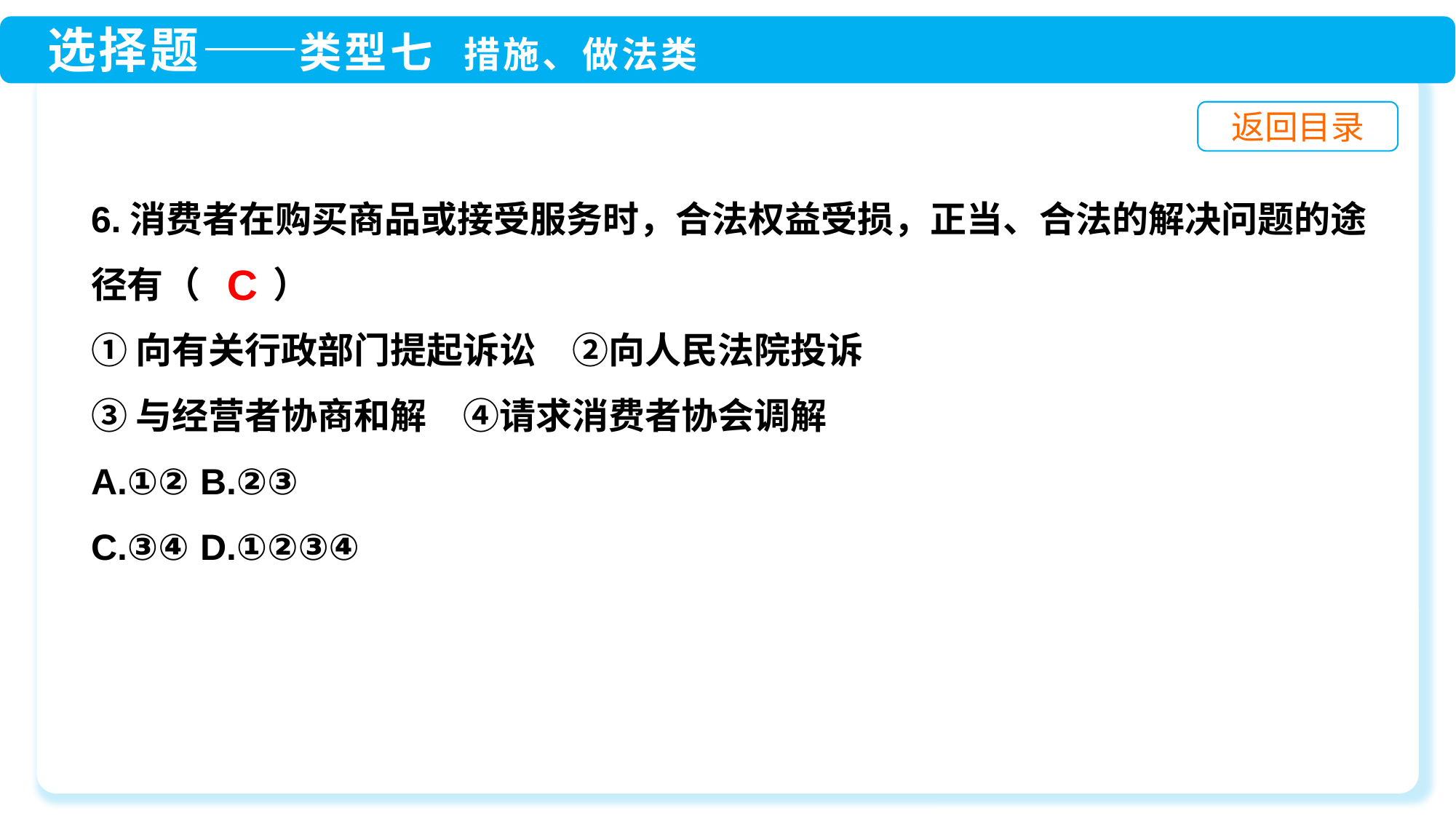

6.消费者在购买商品或接受服务时，合法权益受损，正当、合法的解决问题的途径有（　　）
①向有关行政部门提起诉讼　②向人民法院投诉
③与经营者协商和解　④请求消费者协会调解
A.①②	B.②③
C.③④	D.①②③④

C